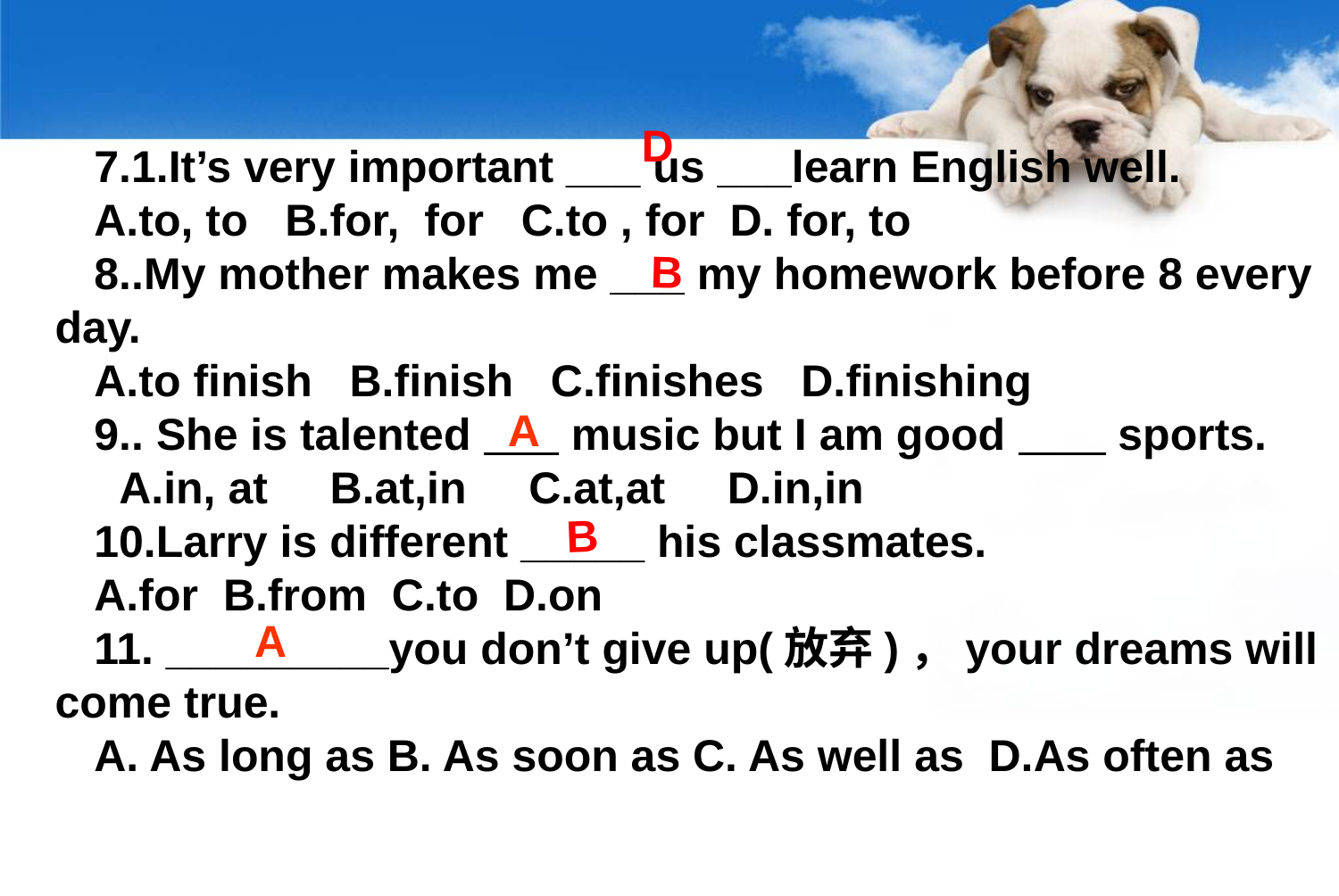

D
7.1.It’s very important ___ us ___learn English well.
A.to, to   B.for,  for   C.to , for  D. for, to
8..My mother makes me ___ my homework before 8 every day.
A.to finish   B.finish   C.finishes   D.finishing
9.. She is talented        music but I am good         sports.
  A.in, at     B.at,in     C.at,at     D.in,in
10.Larry is different _____ his classmates.
A.for  B.from  C.to  D.on
11. _________you don’t give up(放弃)，your dreams will come true.
A. As long as B. As soon as C. As well as  D.As often as

B
A
B
A